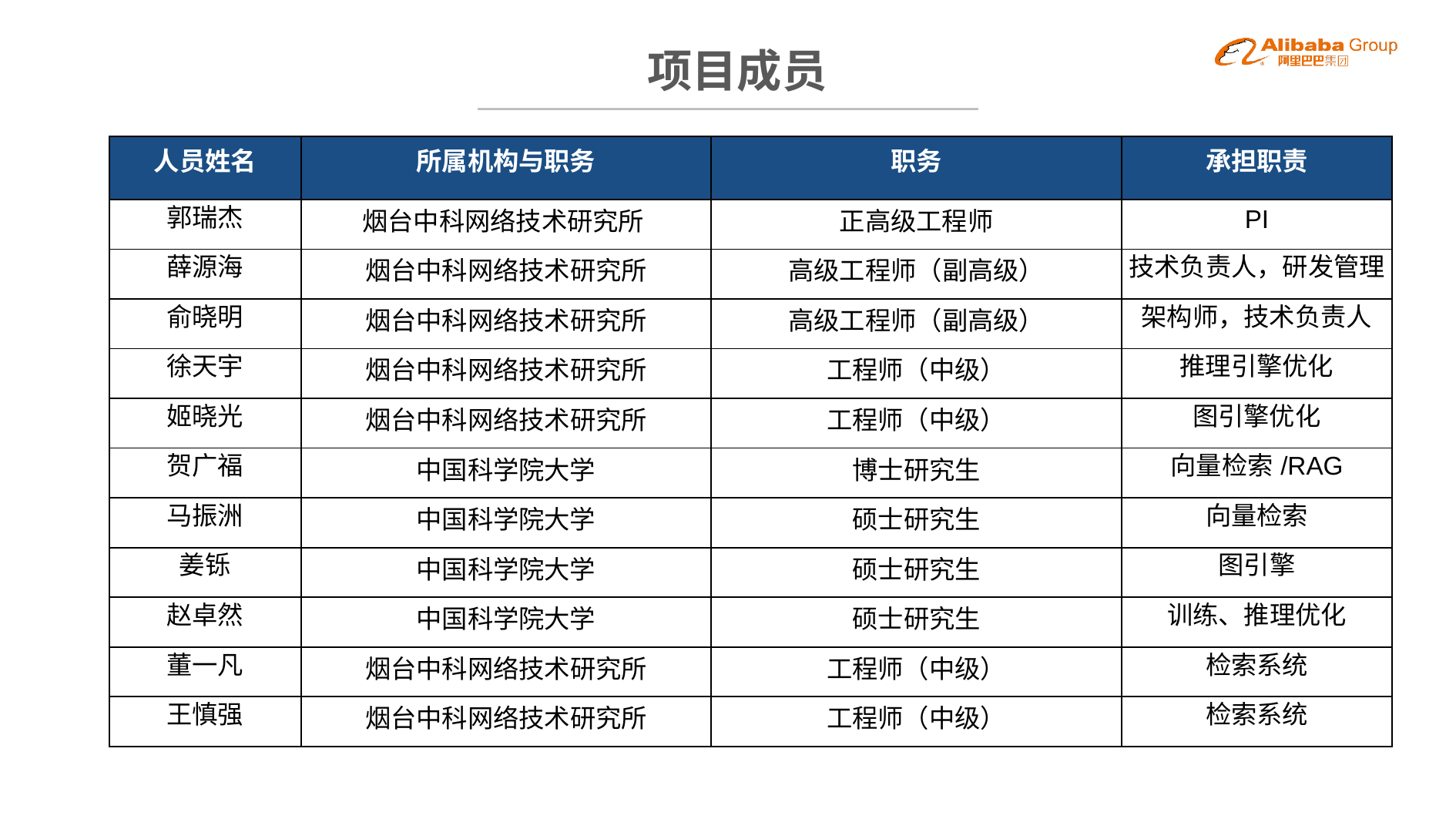

BBAAD9C20180234D78E509342D30B68042B9B2091AC58B80A1D98F3CB1E32B745B46B2386164DB0F22492E08C84624EC2D0921AAA1D0EBB11B5EC254370E25D524FE053D7C25E687A49429D76ED243B22E22E5817C4904A6A8CEB19A51160C68DC162490BEB
# 项目成员
| 人员姓名 | 所属机构与职务 | 职务 | 承担职责 |
| --- | --- | --- | --- |
| 郭瑞杰 | 烟台中科网络技术研究所 | 正高级工程师 | PI |
| 薛源海 | 烟台中科网络技术研究所 | 高级工程师（副高级） | 技术负责人，研发管理 |
| 俞晓明 | 烟台中科网络技术研究所 | 高级工程师（副高级） | 架构师，技术负责人 |
| 徐天宇 | 烟台中科网络技术研究所 | 工程师（中级） | 推理引擎优化 |
| 姬晓光 | 烟台中科网络技术研究所 | 工程师（中级） | 图引擎优化 |
| 贺广福 | 中国科学院大学 | 博士研究生 | 向量检索/RAG |
| 马振洲 | 中国科学院大学 | 硕士研究生 | 向量检索 |
| 姜铄 | 中国科学院大学 | 硕士研究生 | 图引擎 |
| 赵卓然 | 中国科学院大学 | 硕士研究生 | 训练、推理优化 |
| 董一凡 | 烟台中科网络技术研究所 | 工程师（中级） | 检索系统 |
| 王慎强 | 烟台中科网络技术研究所 | 工程师（中级） | 检索系统 |